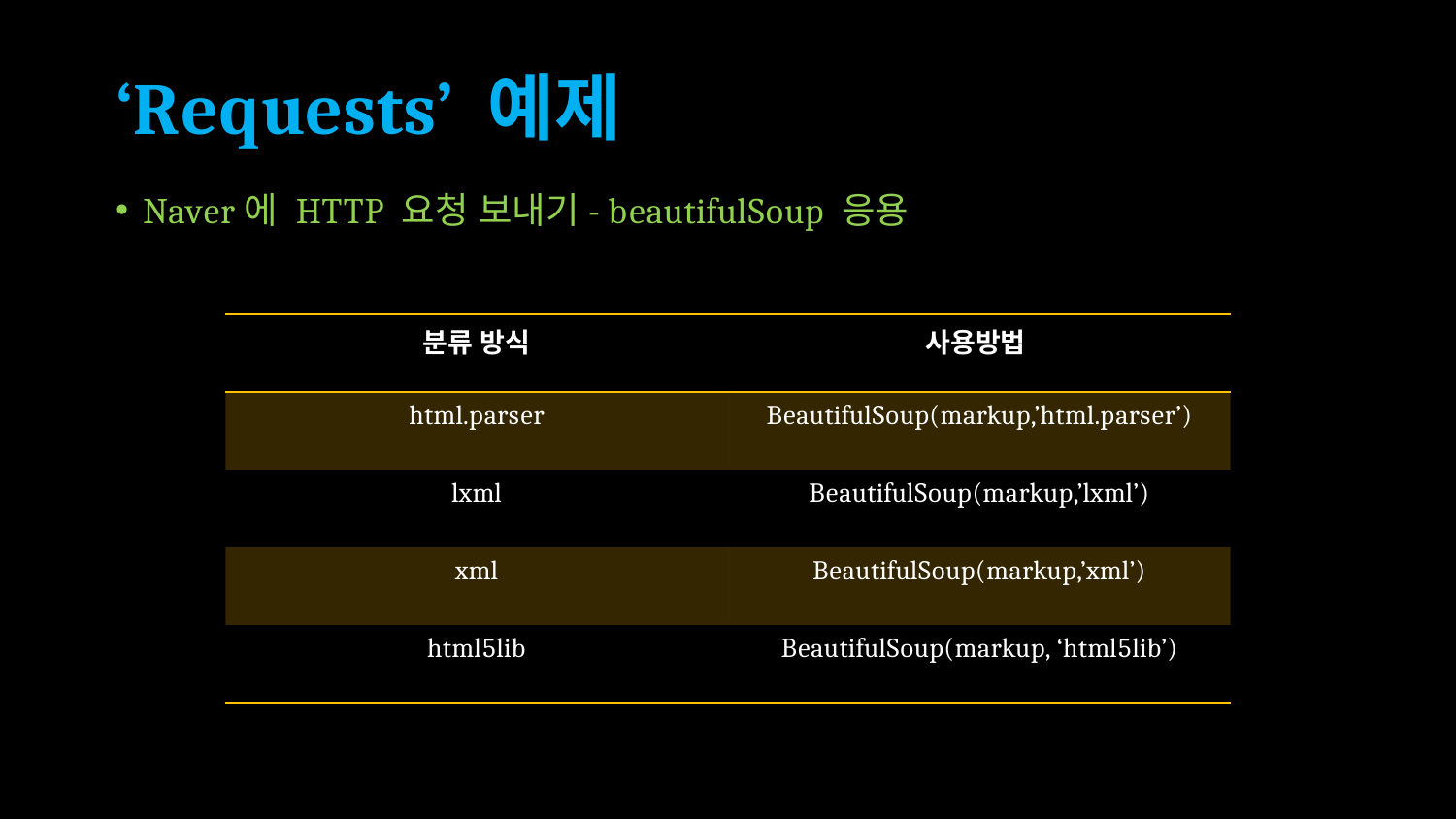

# ‘Requests’ 예제
Naver에 HTTP 요청 보내기- beautifulSoup 응용

| 분류 방식 | 사용방법 |
| --- | --- |
| html.parser | BeautifulSoup(markup,’html.parser’) |
| lxml | BeautifulSoup(markup,’lxml’) |
| xml | BeautifulSoup(markup,’xml’) |
| html5lib | BeautifulSoup(markup, ‘html5lib’) |